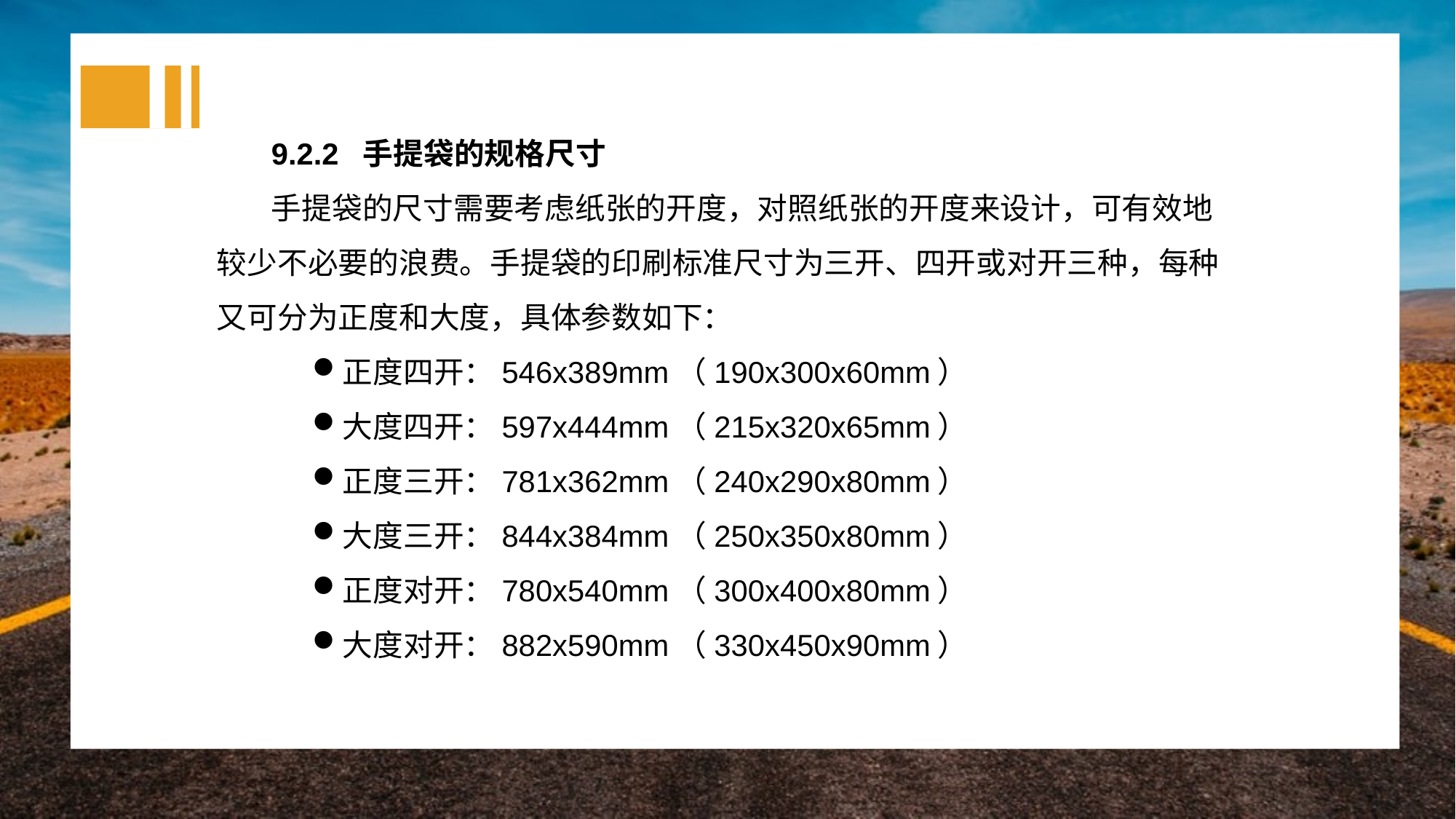

9.2.2  手提袋的规格尺寸
手提袋的尺寸需要考虑纸张的开度，对照纸张的开度来设计，可有效地较少不必要的浪费。手提袋的印刷标准尺寸为三开、四开或对开三种，每种又可分为正度和大度，具体参数如下：
正度四开：546x389mm（190x300x60mm）
大度四开：597x444mm（215x320x65mm）
正度三开：781x362mm（240x290x80mm）
大度三开：844x384mm（250x350x80mm）
正度对开：780x540mm（300x400x80mm）
大度对开：882x590mm（330x450x90mm）